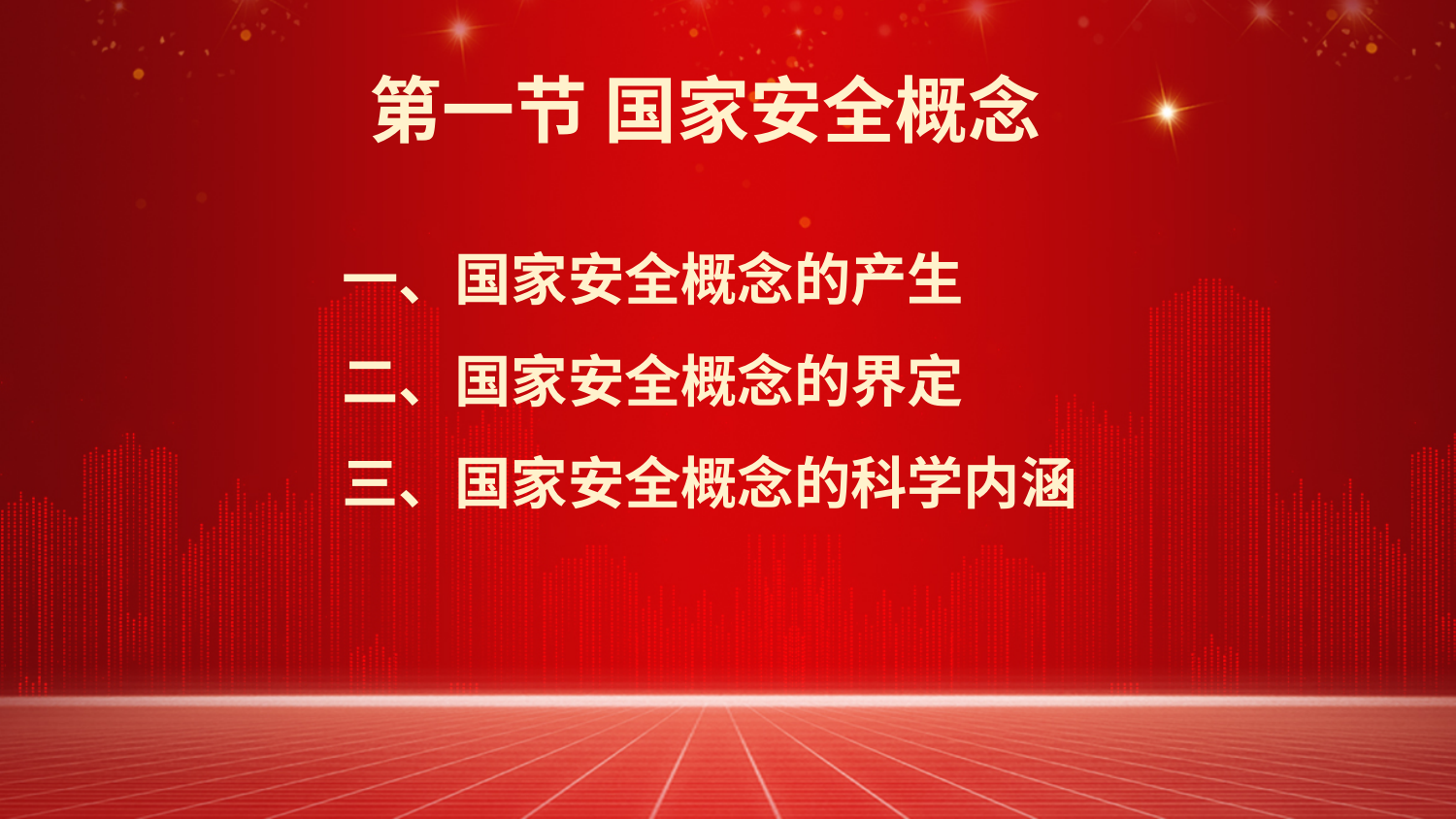

第一节 国家安全概念
一、国家安全概念的产生
二、国家安全概念的界定三、国家安全概念的科学内涵